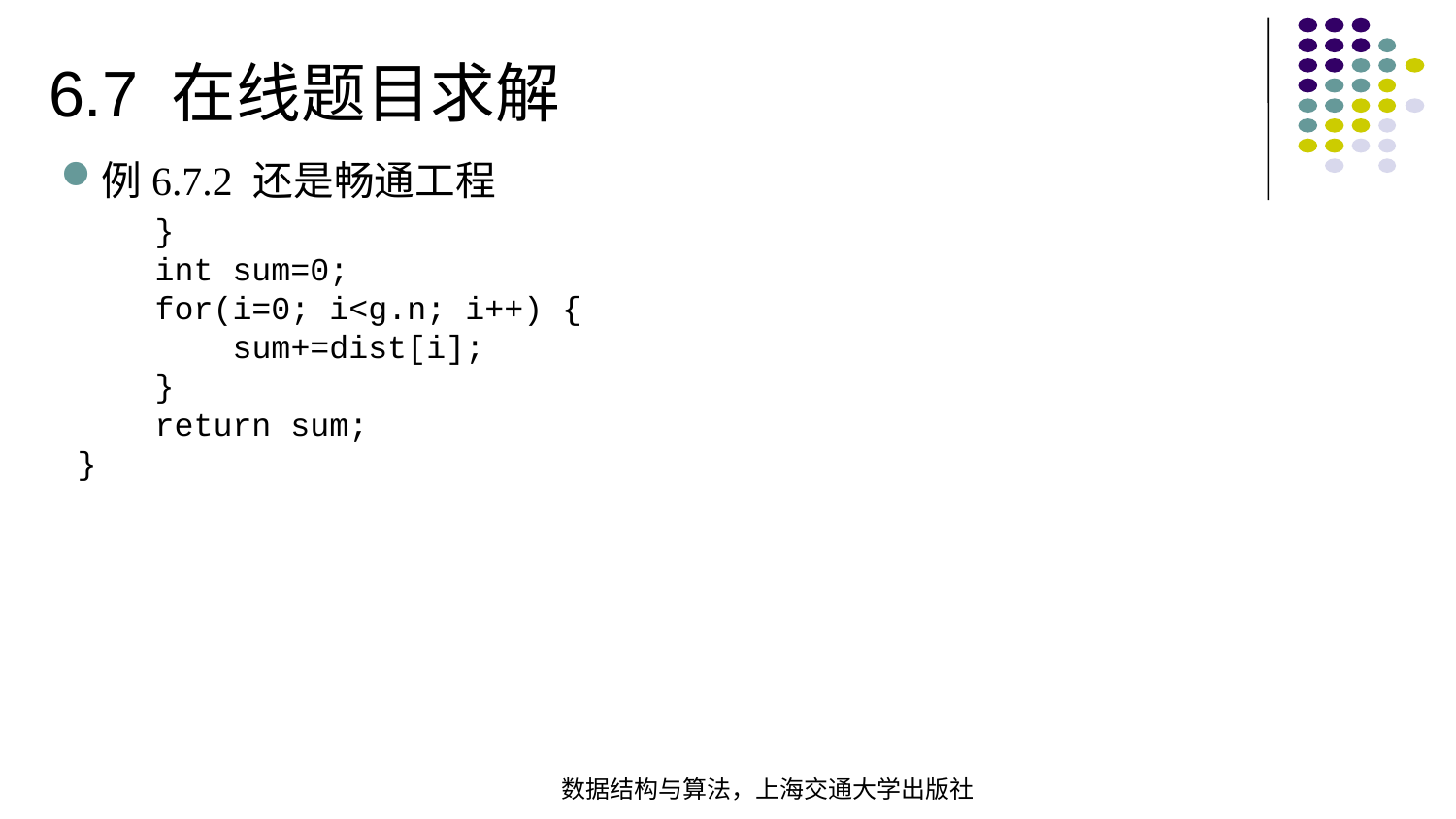

6.7 在线题目求解
例6.7.2 还是畅通工程
    }
    int sum=0;    for(i=0; i<g.n; i++) {        sum+=dist[i];    }     return sum;}